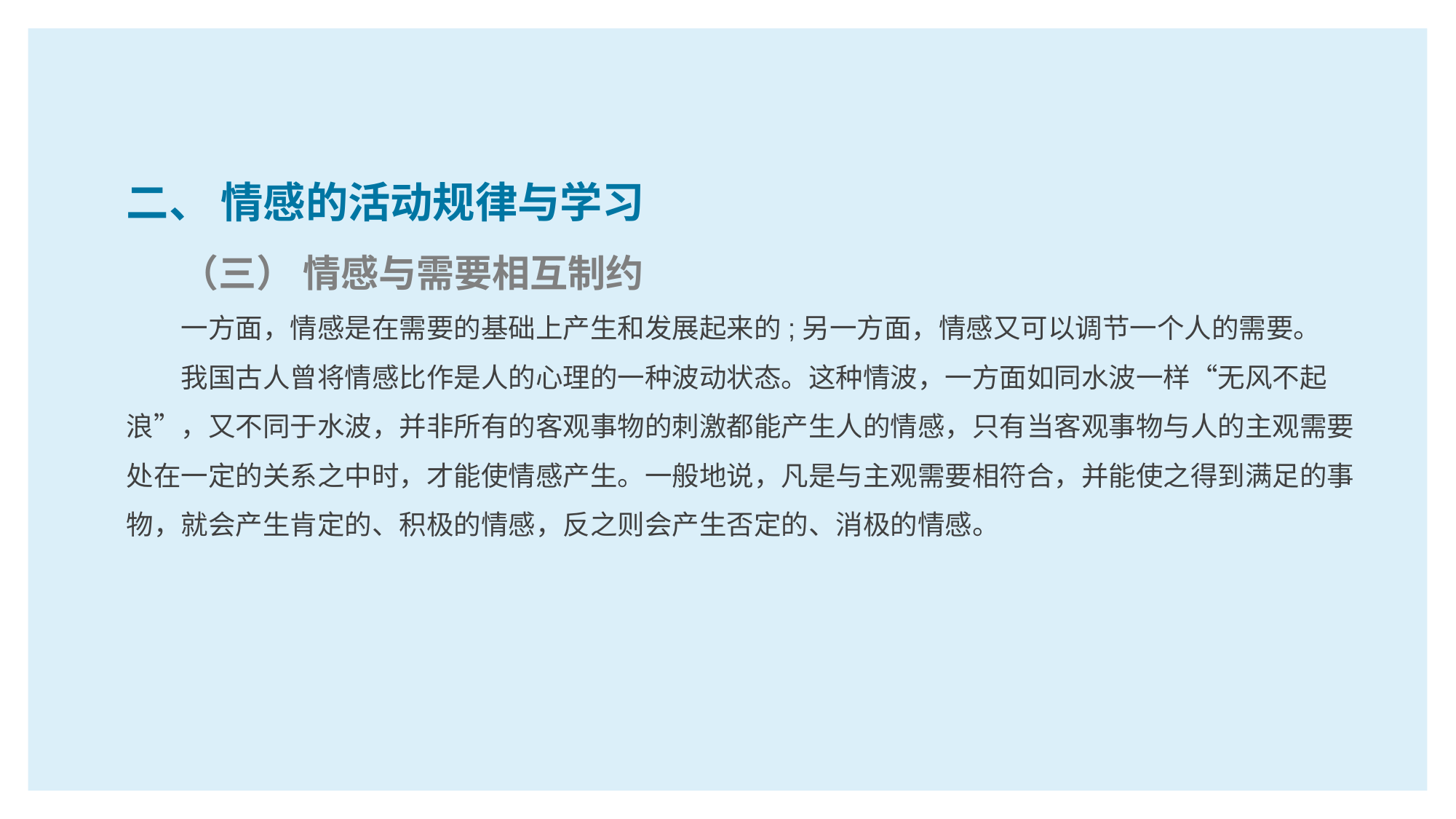

二、 情感的活动规律与学习
（三） 情感与需要相互制约
一方面，情感是在需要的基础上产生和发展起来的;另一方面，情感又可以调节一个人的需要。
我国古人曾将情感比作是人的心理的一种波动状态。这种情波，一方面如同水波一样“无风不起浪”，又不同于水波，并非所有的客观事物的刺激都能产生人的情感，只有当客观事物与人的主观需要处在一定的关系之中时，才能使情感产生。一般地说，凡是与主观需要相符合，并能使之得到满足的事物，就会产生肯定的、积极的情感，反之则会产生否定的、消极的情感。